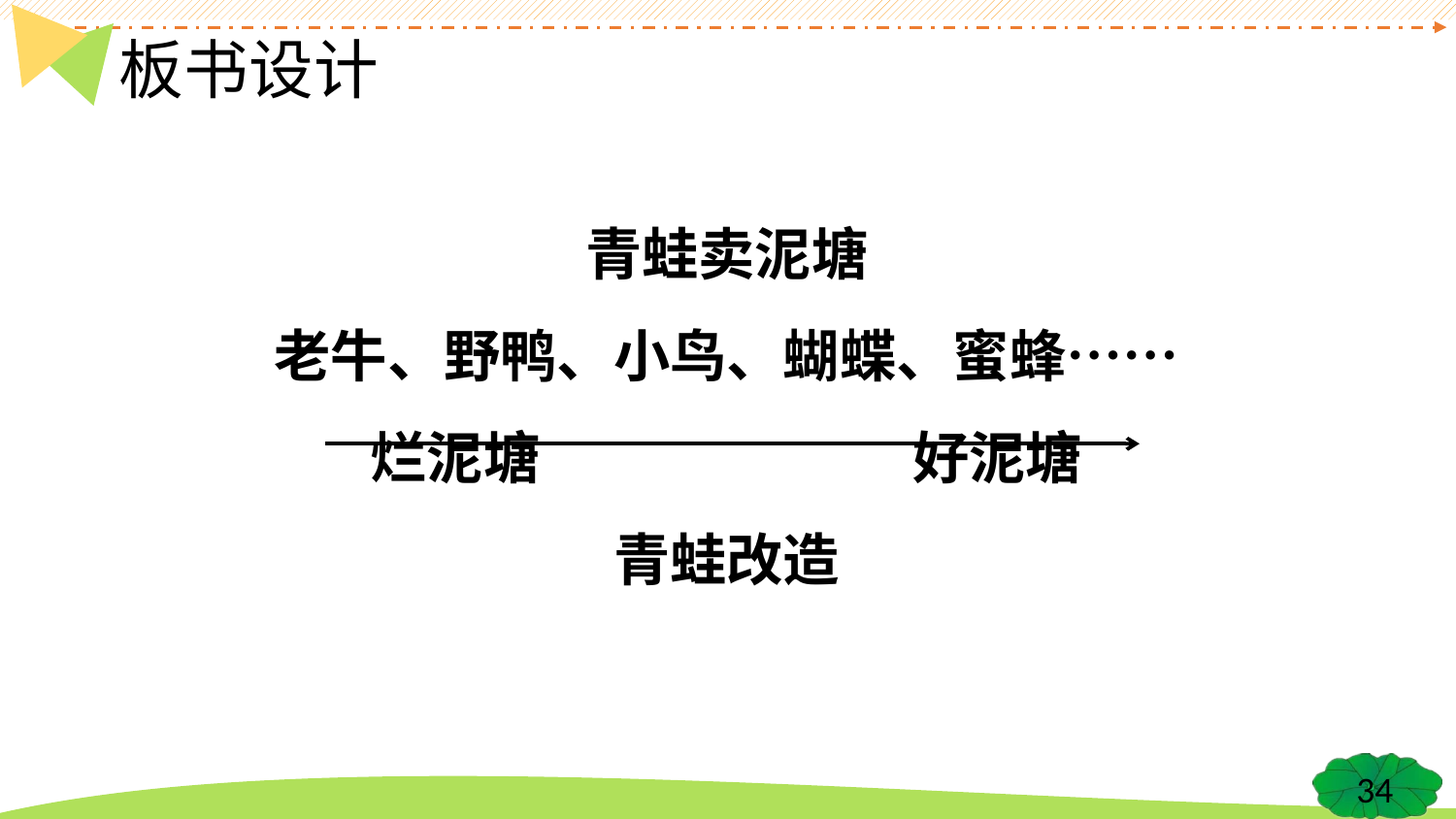

# 板书设计
青蛙卖泥塘
老牛、野鸭、小鸟、蝴蝶、蜜蜂……
烂泥塘                             好泥塘
青蛙改造